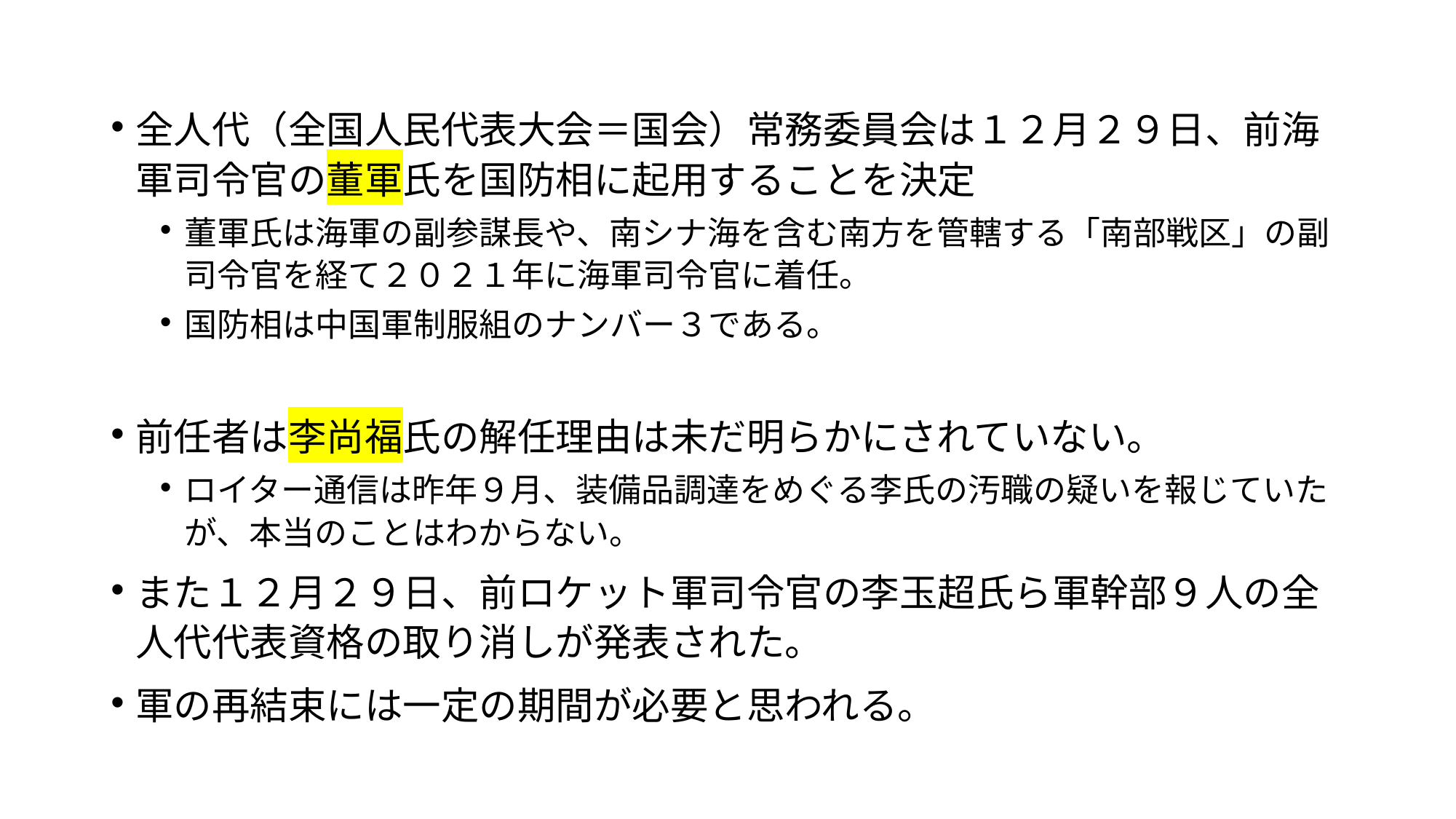

全人代（全国人民代表大会＝国会）常務委員会は１２月２９日、前海軍司令官の董軍氏を国防相に起用することを決定
董軍氏は海軍の副参謀長や、南シナ海を含む南方を管轄する「南部戦区」の副司令官を経て２０２１年に海軍司令官に着任。
国防相は中国軍制服組のナンバー３である。

前任者は李尚福氏の解任理由は未だ明らかにされていない。
ロイター通信は昨年９月、装備品調達をめぐる李氏の汚職の疑いを報じていたが、本当のことはわからない。
また１２月２９日、前ロケット軍司令官の李玉超氏ら軍幹部９人の全人代代表資格の取り消しが発表された。
軍の再結束には一定の期間が必要と思われる。